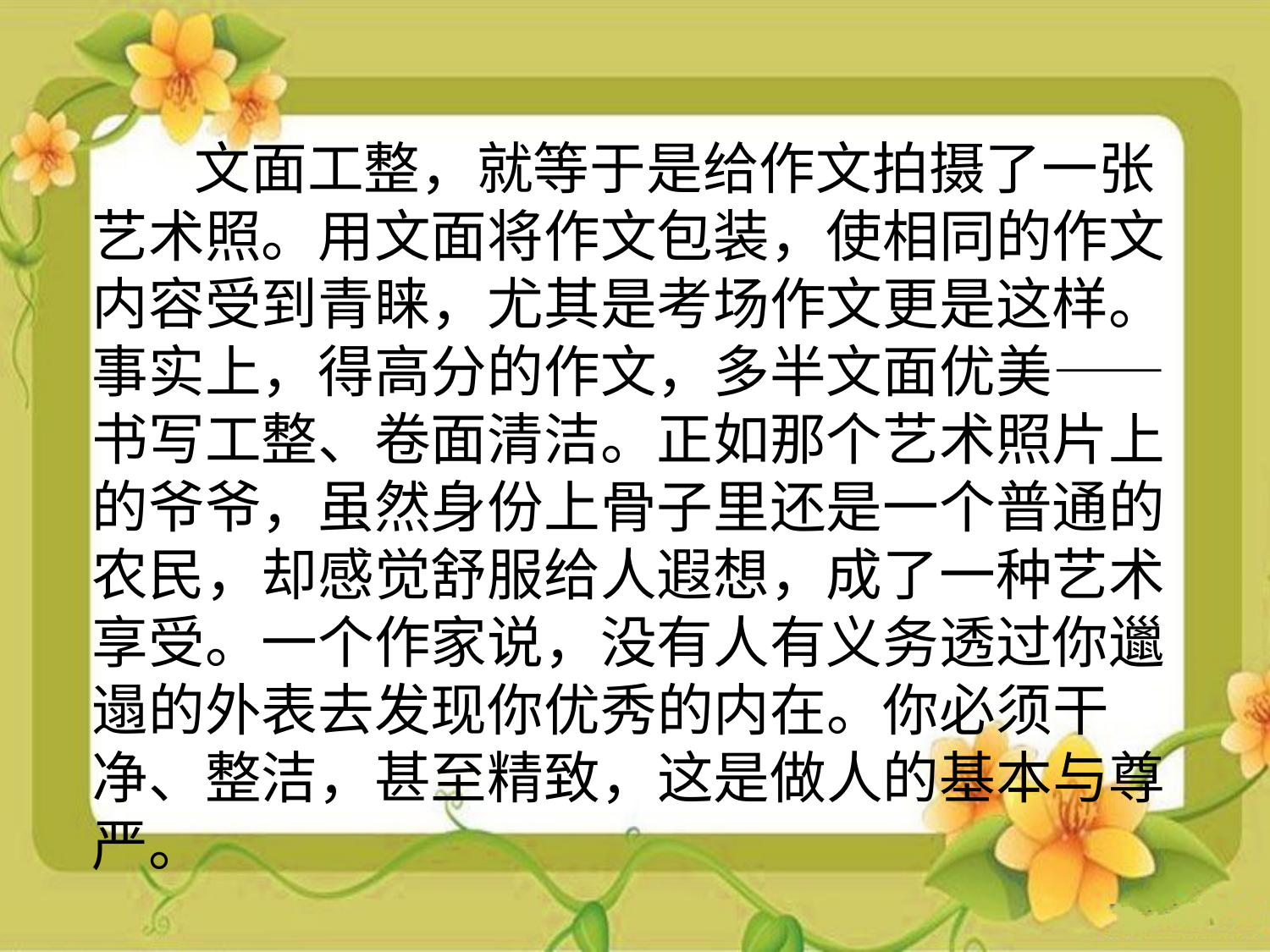

文面工整，就等于是给作文拍摄了一张艺术照。用文面将作文包装，使相同的作文内容受到青睐，尤其是考场作文更是这样。事实上，得高分的作文，多半文面优美——书写工整、卷面清洁。正如那个艺术照片上的爷爷，虽然身份上骨子里还是一个普通的农民，却感觉舒服给人遐想，成了一种艺术享受。一个作家说，没有人有义务透过你邋遢的外表去发现你优秀的内在。你必须干净、整洁，甚至精致，这是做人的基本与尊严。